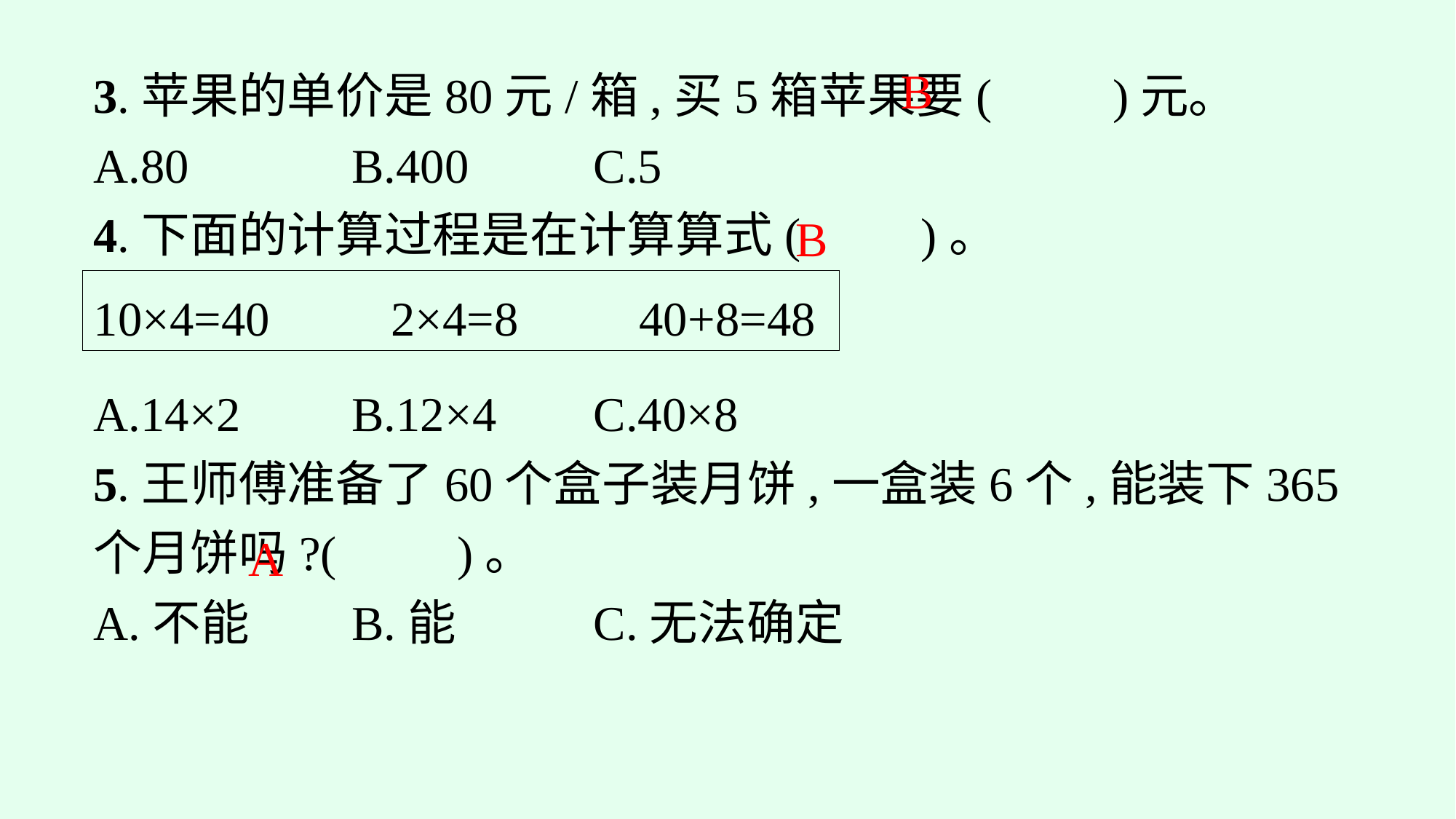

B
3.苹果的单价是80元/箱,买5箱苹果要(　　)元。
A.80		B.400	C.5
4.下面的计算过程是在计算算式(　　)。
B
10×4=40　　2×4=8　　40+8=48
A.14×2	B.12×4	C.40×8
5.王师傅准备了60个盒子装月饼,一盒装6个,能装下365个月饼吗?(　　)。
A.不能	B.能		C.无法确定
A